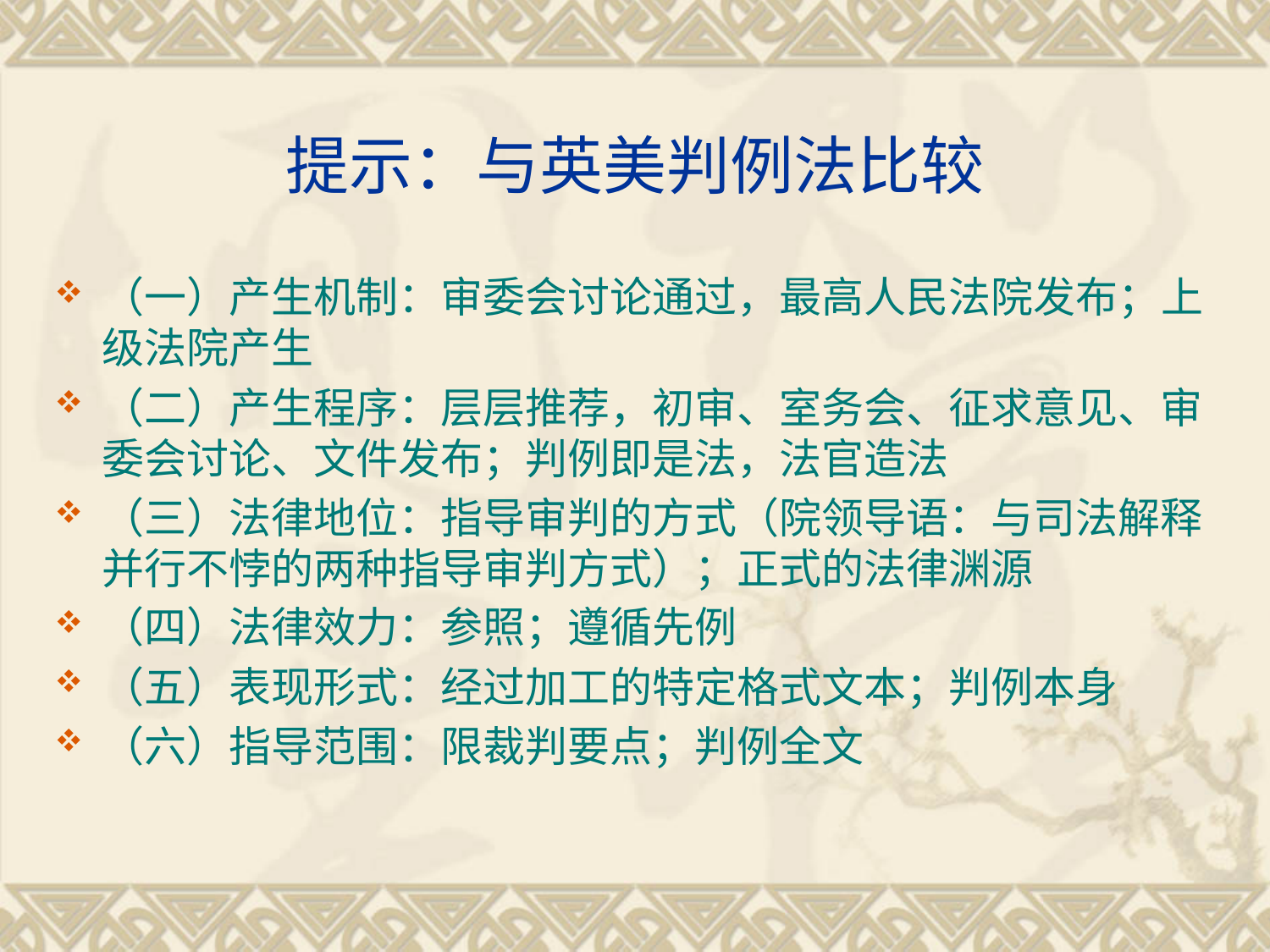

# 提示：与英美判例法比较
（一）产生机制：审委会讨论通过，最高人民法院发布；上级法院产生
（二）产生程序：层层推荐，初审、室务会、征求意见、审委会讨论、文件发布；判例即是法，法官造法
（三）法律地位：指导审判的方式（院领导语：与司法解释并行不悖的两种指导审判方式）；正式的法律渊源
（四）法律效力：参照；遵循先例
（五）表现形式：经过加工的特定格式文本；判例本身
（六）指导范围：限裁判要点；判例全文